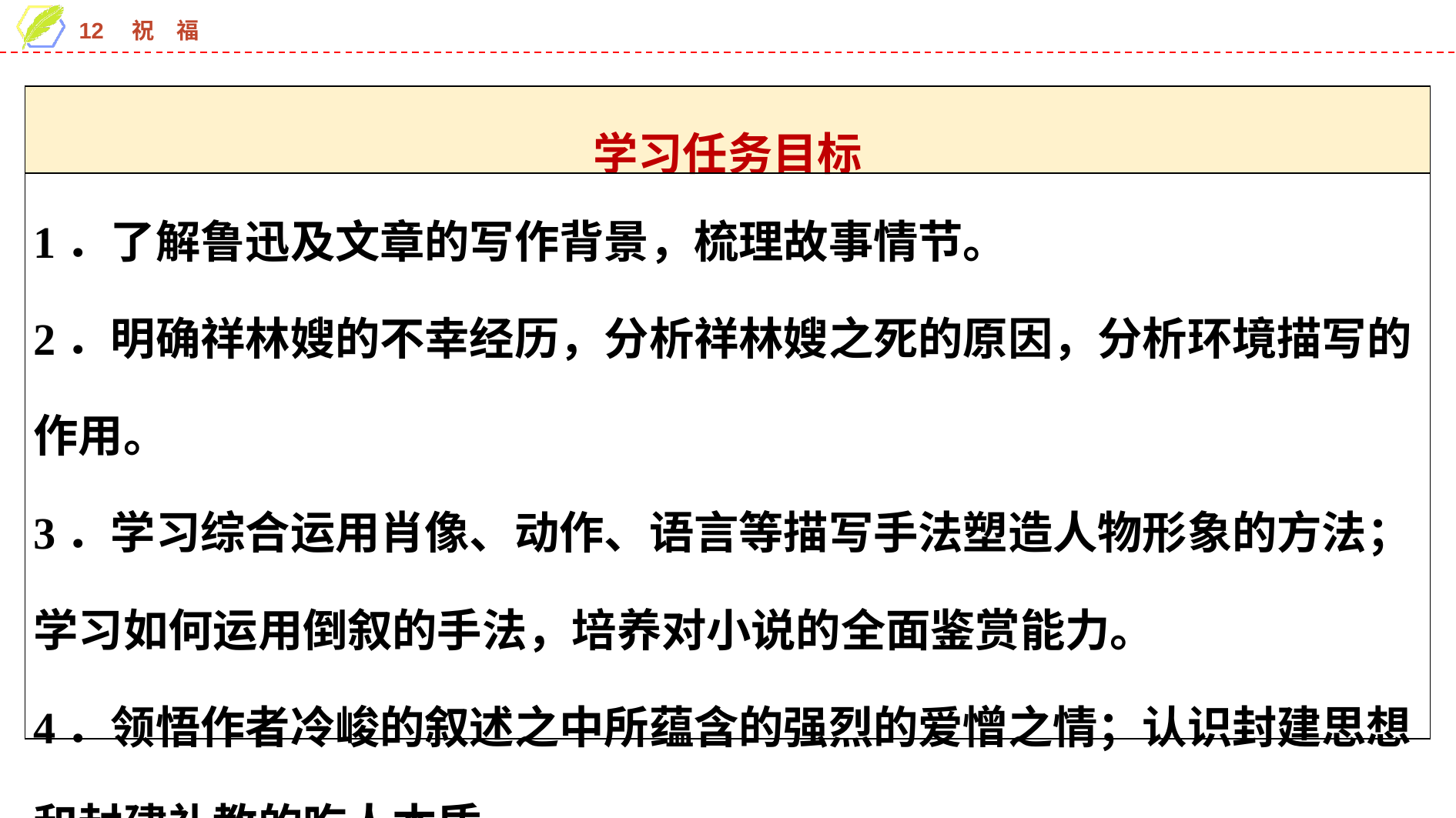

| 学习任务目标 |
| --- |
| 1．了解鲁迅及文章的写作背景，梳理故事情节。 2．明确祥林嫂的不幸经历，分析祥林嫂之死的原因，分析环境描写的作用。 3．学习综合运用肖像、动作、语言等描写手法塑造人物形象的方法；学习如何运用倒叙的手法，培养对小说的全面鉴赏能力。 4．领悟作者冷峻的叙述之中所蕴含的强烈的爱憎之情；认识封建思想和封建礼教的吃人本质。 |